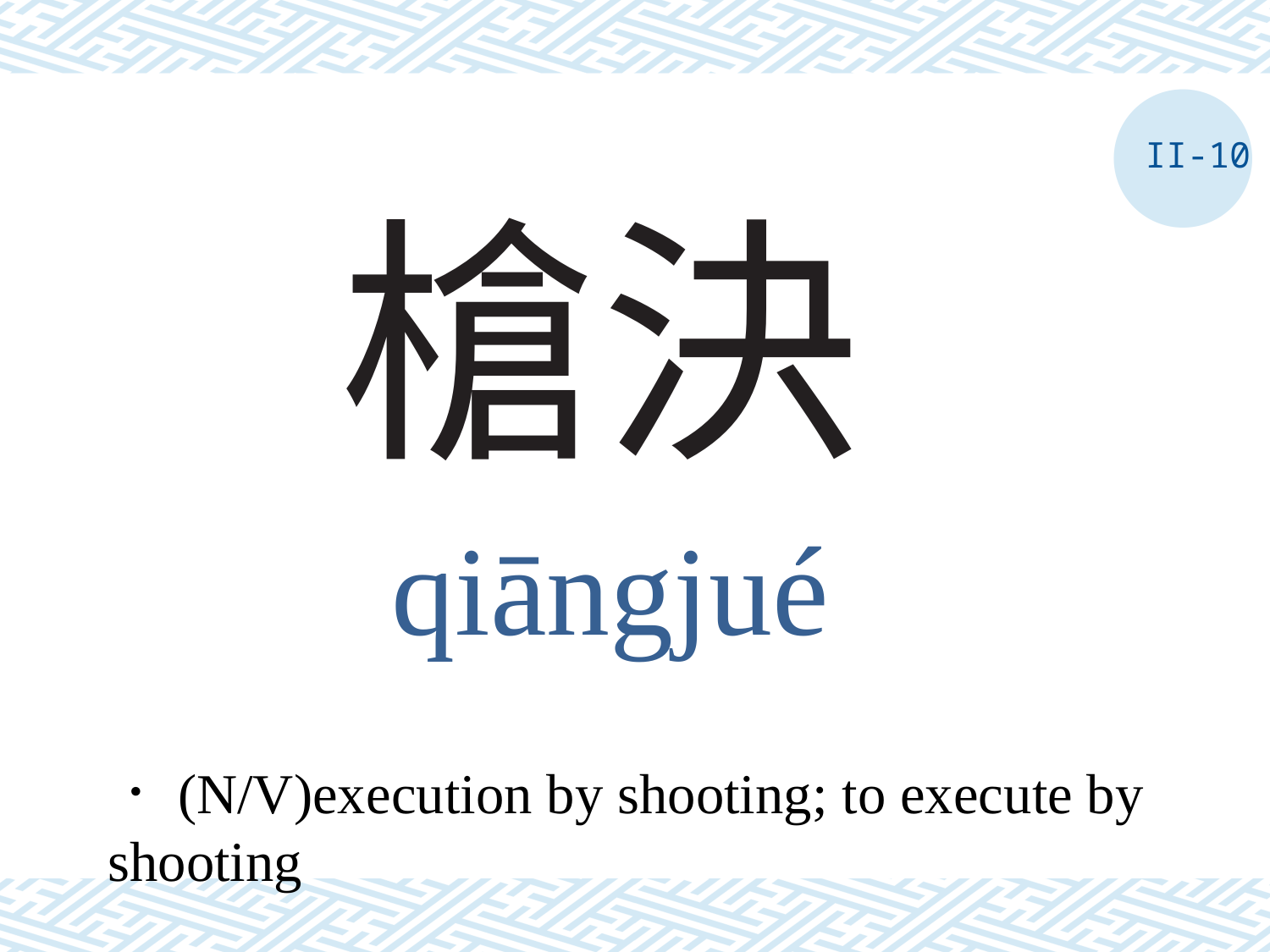

II-10

# 槍決
qiāngjué
．(N/V)execution by shooting; to execute by shooting